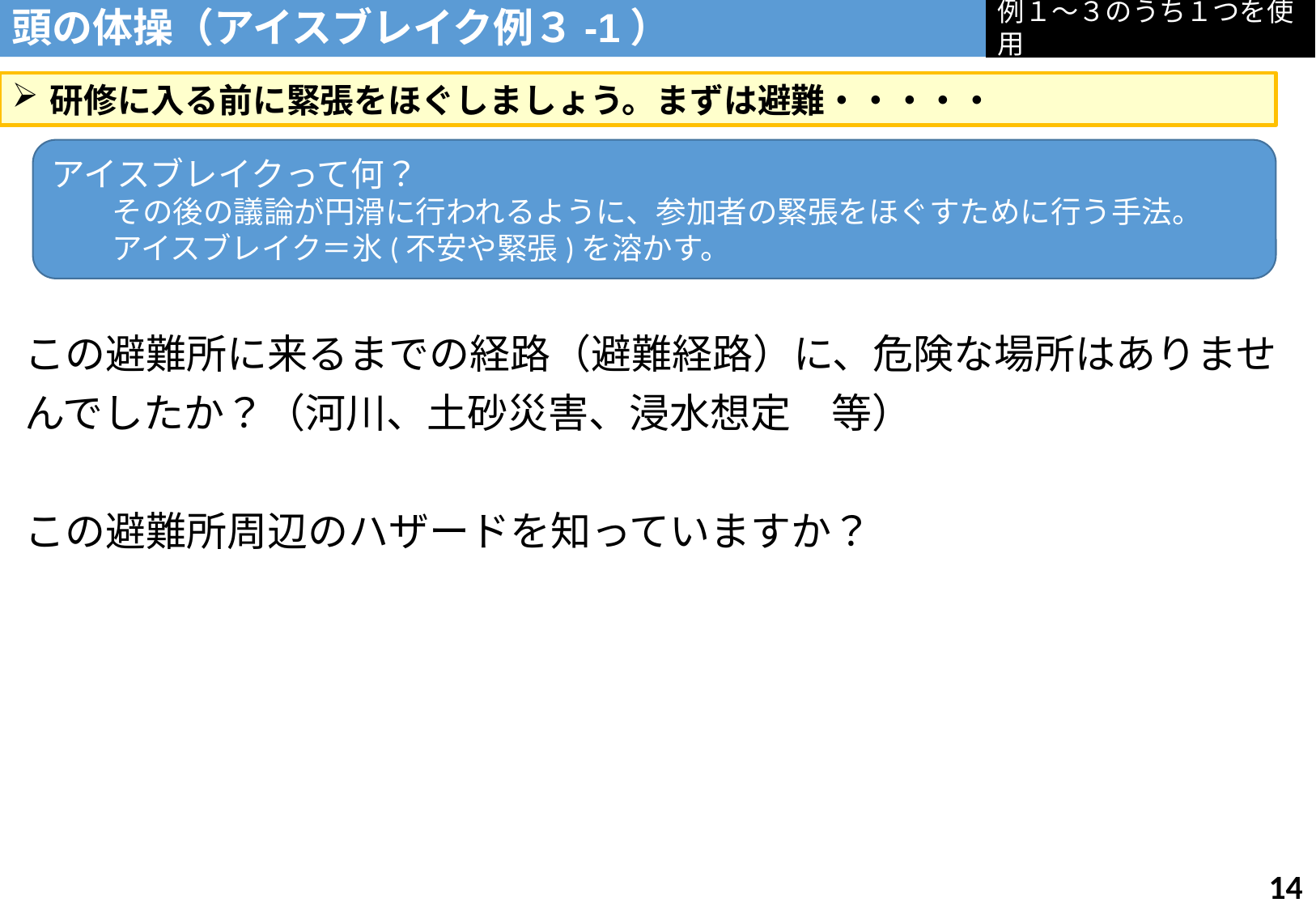

例１～３のうち１つを使用
頭の体操（アイスブレイク例３-1）
研修に入る前に緊張をほぐしましょう。まずは避難・・・・・
アイスブレイクって何？
　　その後の議論が円滑に行われるように、参加者の緊張をほぐすために行う手法。
　　アイスブレイク＝氷(不安や緊張)を溶かす。
この避難所に来るまでの経路（避難経路）に、危険な場所はありませんでしたか？（河川、土砂災害、浸水想定　等）

この避難所周辺のハザードを知っていますか？
14